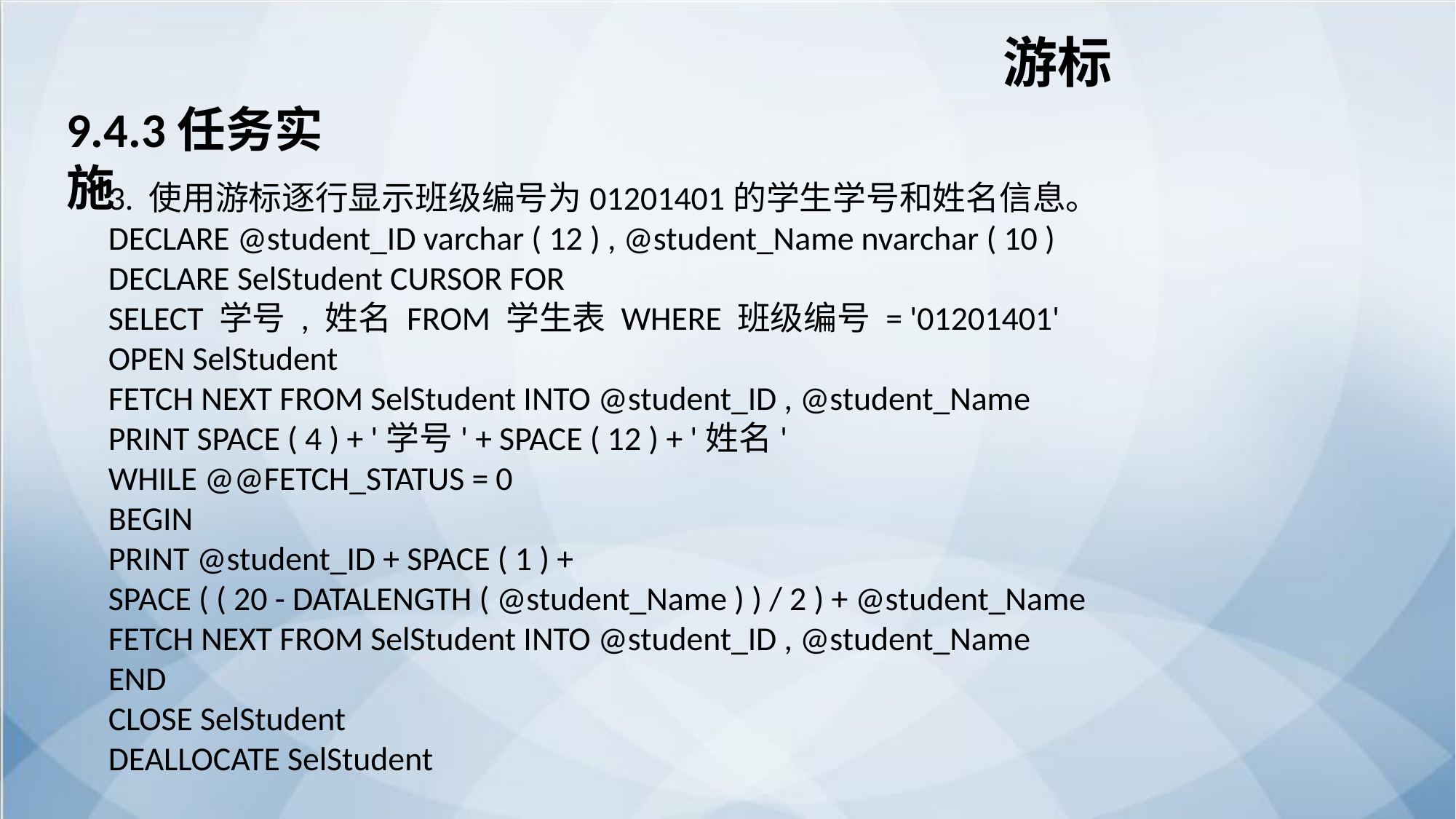

游标
9.4.3任务实施
3. 使用游标逐行显示班级编号为01201401的学生学号和姓名信息。
DECLARE @student_ID varchar ( 12 ) , @student_Name nvarchar ( 10 )
DECLARE SelStudent CURSOR FOR
SELECT 学号 , 姓名 FROM 学生表 WHERE 班级编号 = '01201401'
OPEN SelStudent
FETCH NEXT FROM SelStudent INTO @student_ID , @student_Name
PRINT SPACE ( 4 ) + '学号' + SPACE ( 12 ) + '姓名'
WHILE @@FETCH_STATUS = 0
BEGIN
PRINT @student_ID + SPACE ( 1 ) +
SPACE ( ( 20 - DATALENGTH ( @student_Name ) ) / 2 ) + @student_Name
FETCH NEXT FROM SelStudent INTO @student_ID , @student_Name
END
CLOSE SelStudent
DEALLOCATE SelStudent